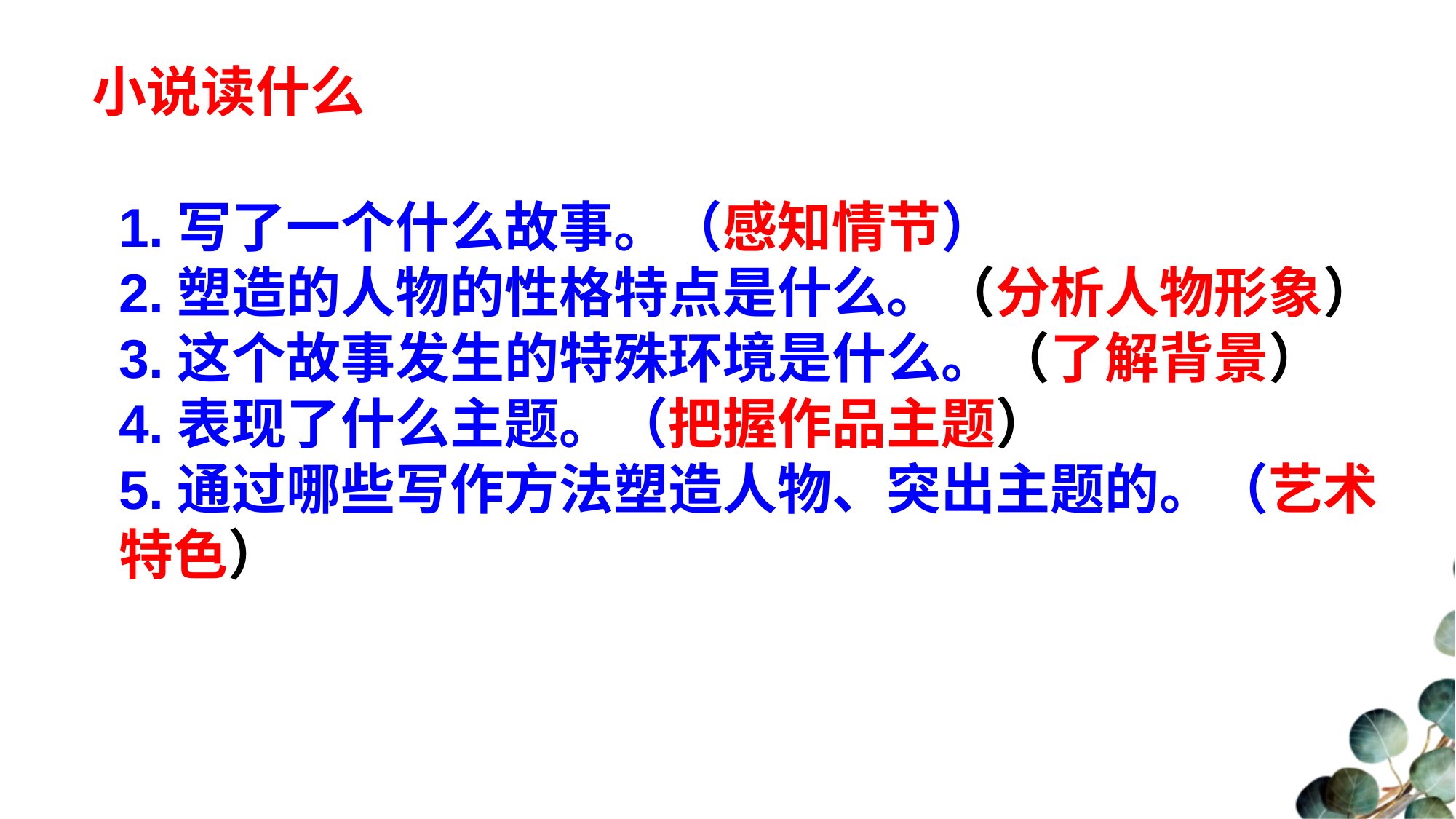

# 小说读什么
1.写了一个什么故事。（感知情节）
2.塑造的人物的性格特点是什么。（分析人物形象）
3.这个故事发生的特殊环境是什么。（了解背景）
4.表现了什么主题。（把握作品主题）
5.通过哪些写作方法塑造人物、突出主题的。（艺术特色）